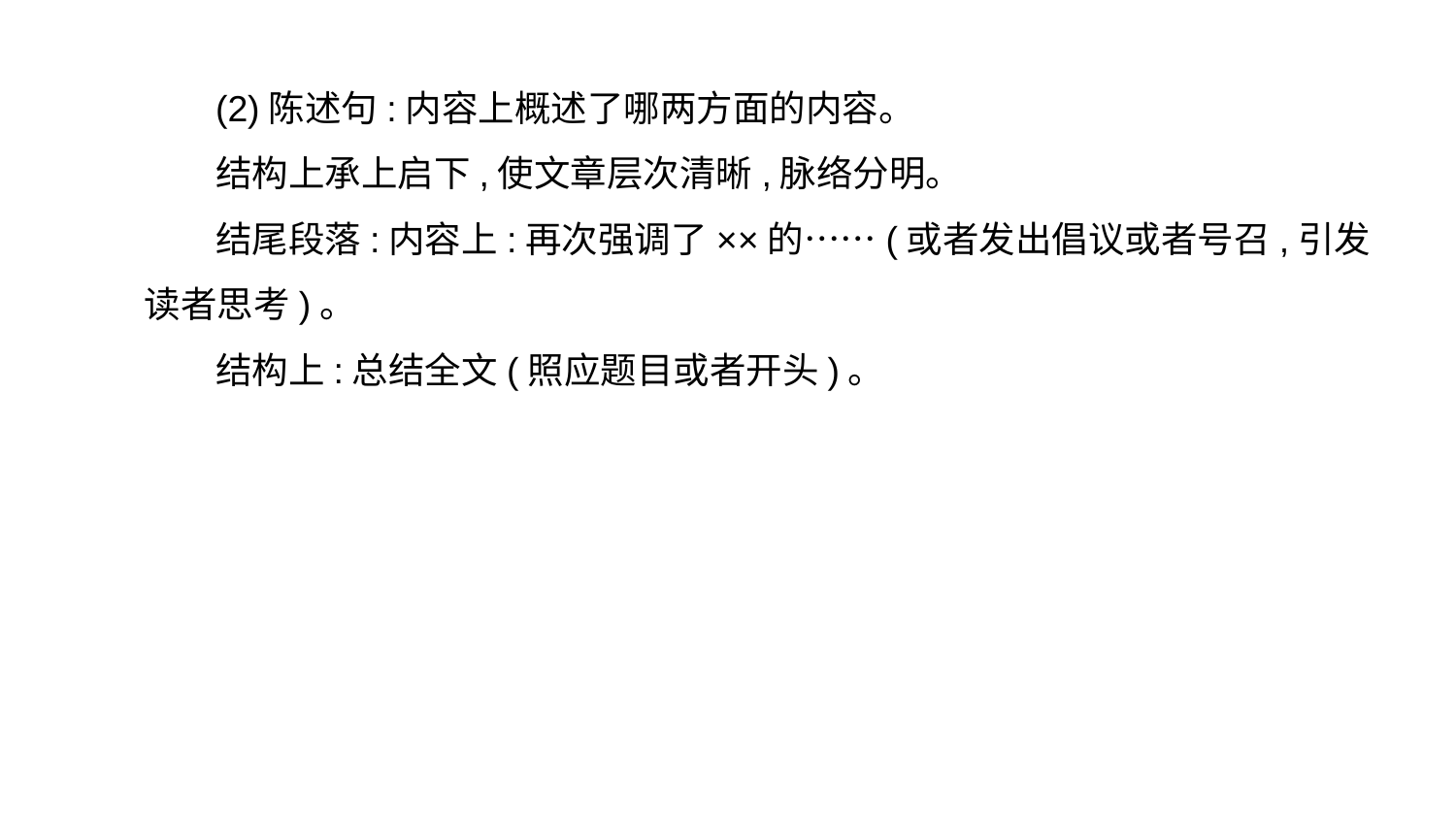

(2)陈述句:内容上概述了哪两方面的内容。
结构上承上启下,使文章层次清晰,脉络分明。
结尾段落:内容上:再次强调了××的……(或者发出倡议或者号召,引发读者思考)。
结构上:总结全文(照应题目或者开头)。